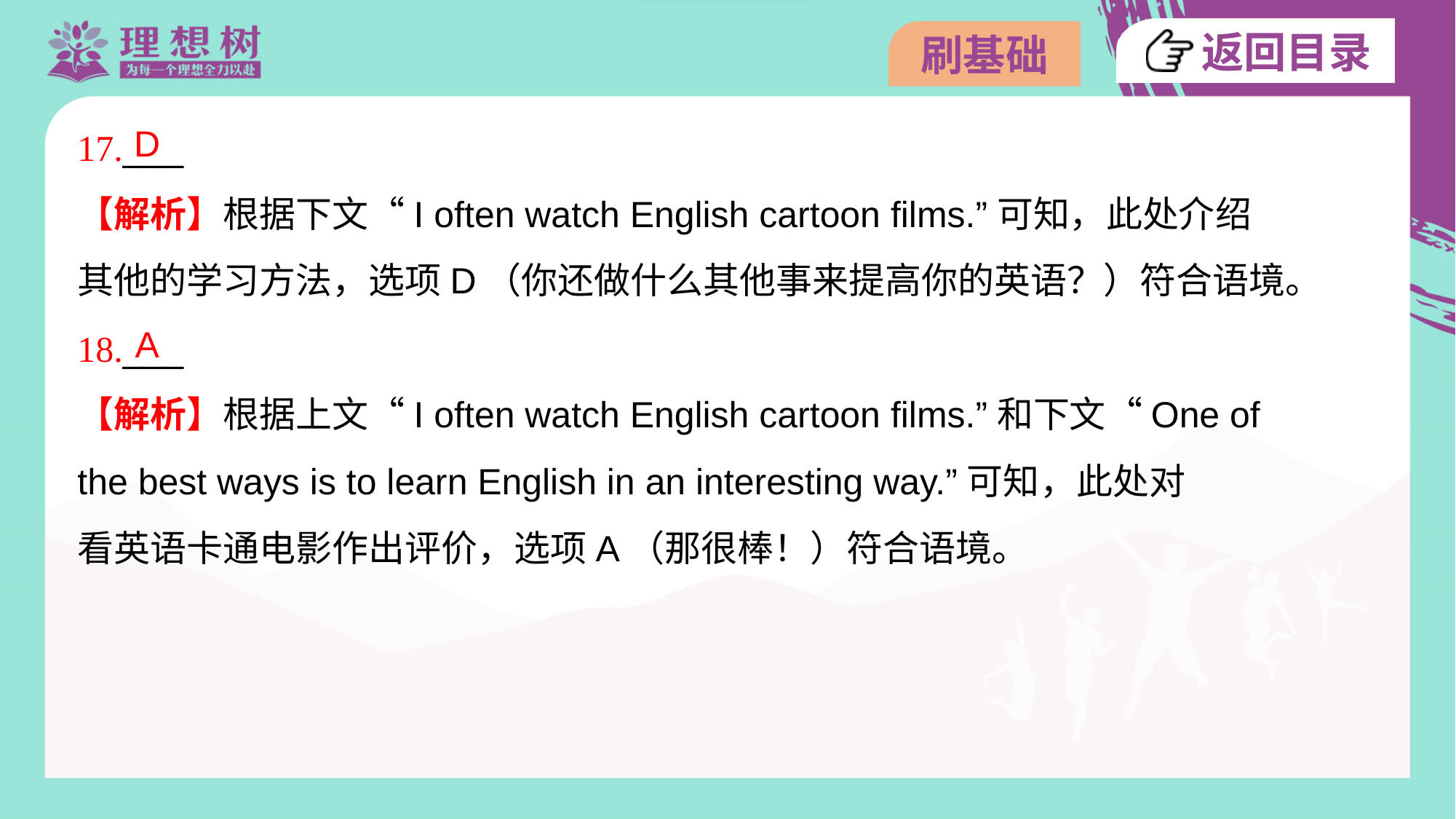

D
17.___
【解析】根据下文“I often watch English cartoon films.”可知，此处介绍
其他的学习方法，选项D（你还做什么其他事来提高你的英语？）符合语境。
A
18.___
【解析】根据上文“I often watch English cartoon films.”和下文“One of
the best ways is to learn English in an interesting way.”可知，此处对
看英语卡通电影作出评价，选项A（那很棒！）符合语境。